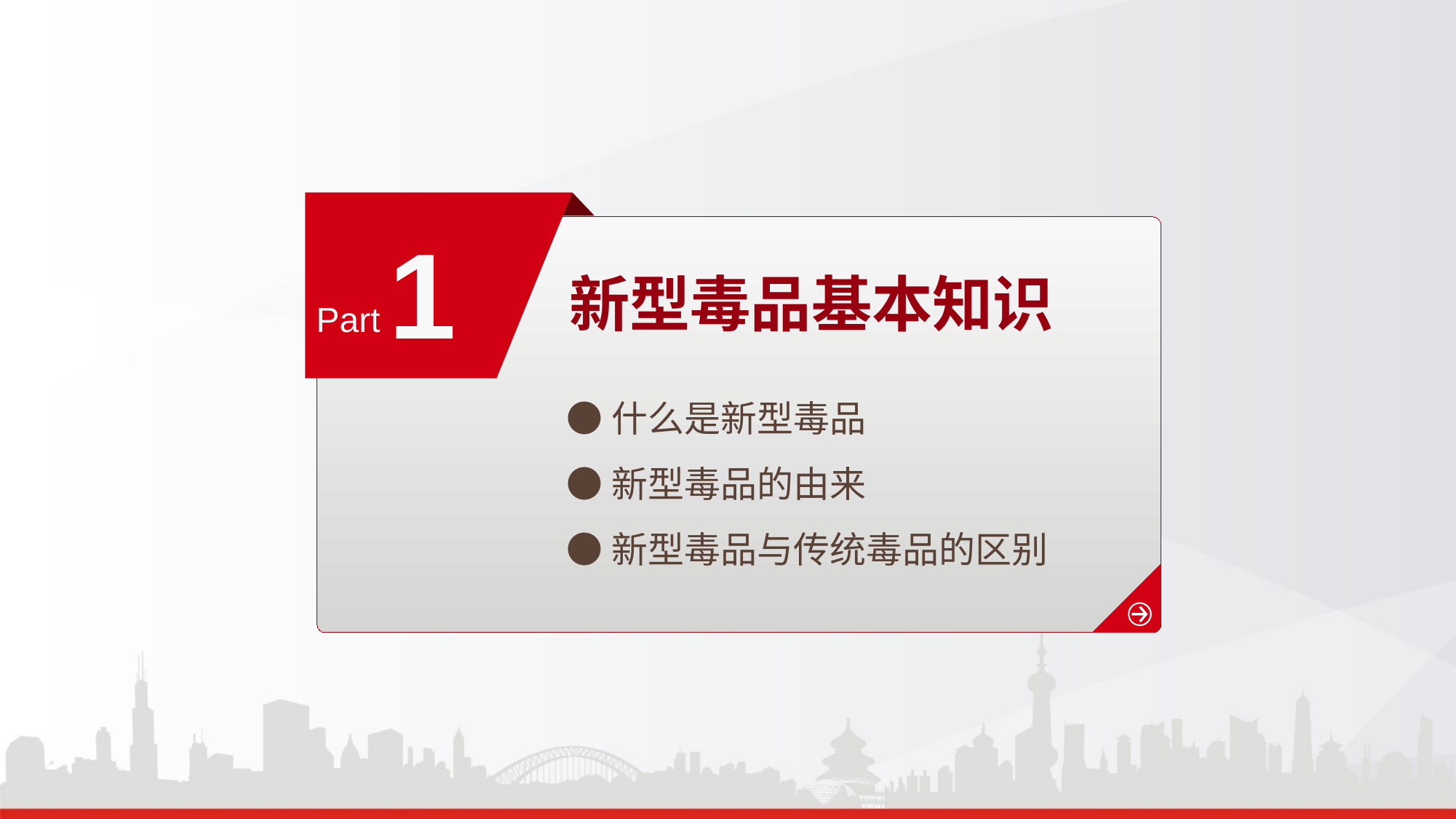

1

新型毒品基本知识
Part
●什么是新型毒品
●新型毒品的由来
●新型毒品与传统毒品的区别